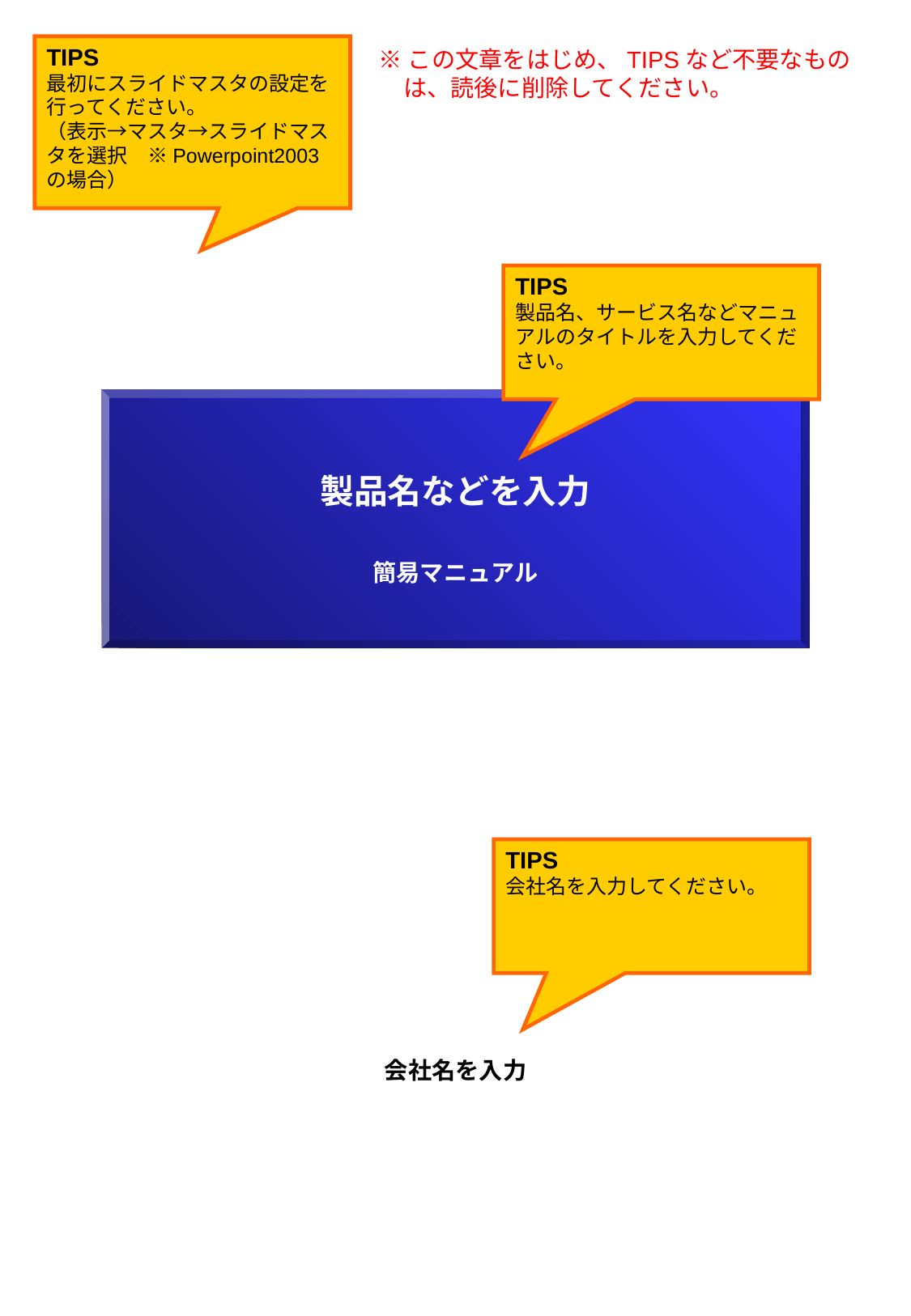

TIPS
最初にスライドマスタの設定を行ってください。
（表示→マスタ→スライドマスタを選択　※Powerpoint2003の場合）
※この文章をはじめ、TIPSなど不要なものは、読後に削除してください。
TIPS
製品名、サービス名などマニュアルのタイトルを入力してください。
# 製品名などを入力
TIPS
会社名を入力してください。
　会社名を入力